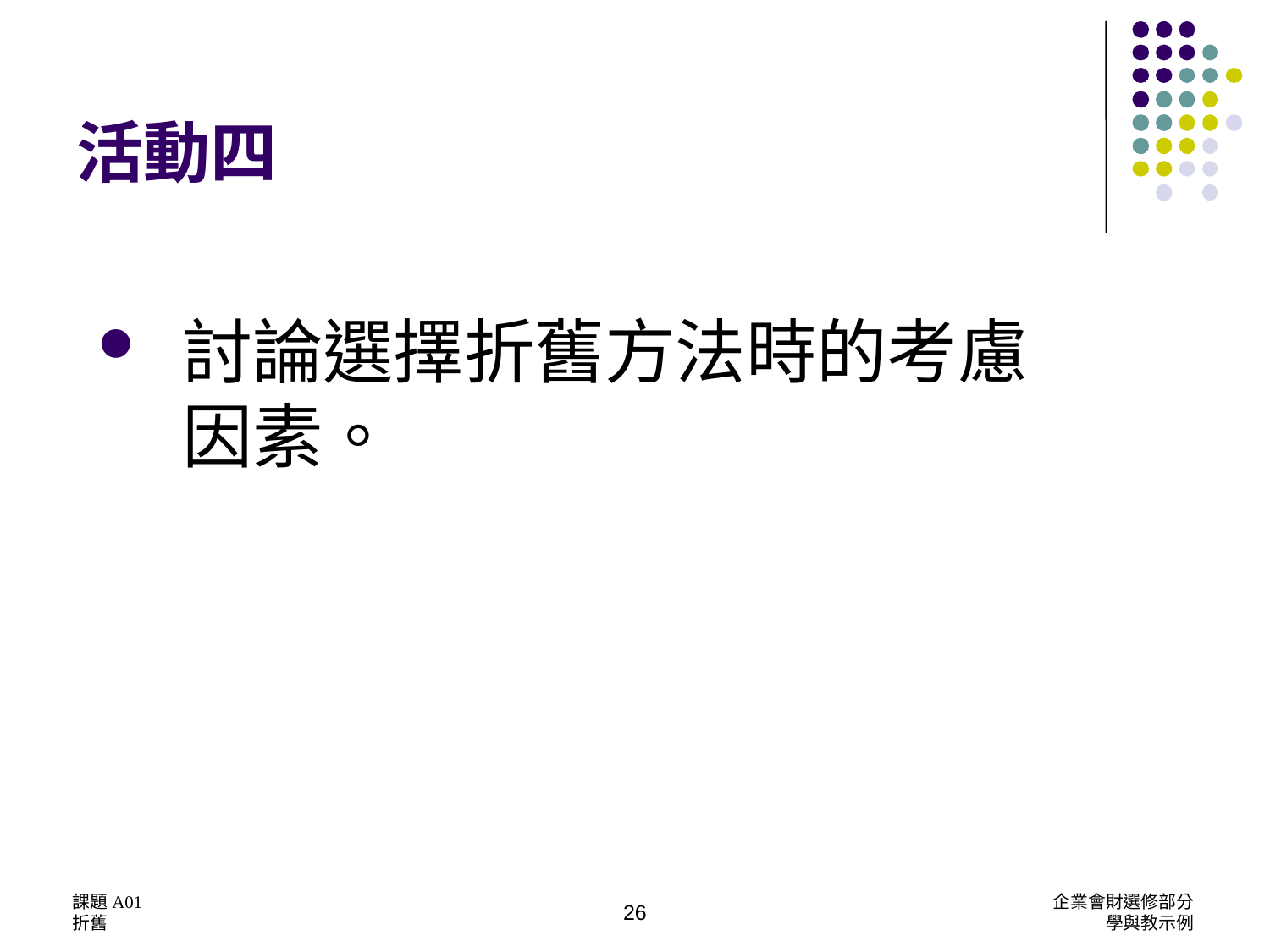

# 活動四
討論選擇折舊方法時的考慮因素。

課題A01
折舊

企業會財選修部分
學與教示例

26